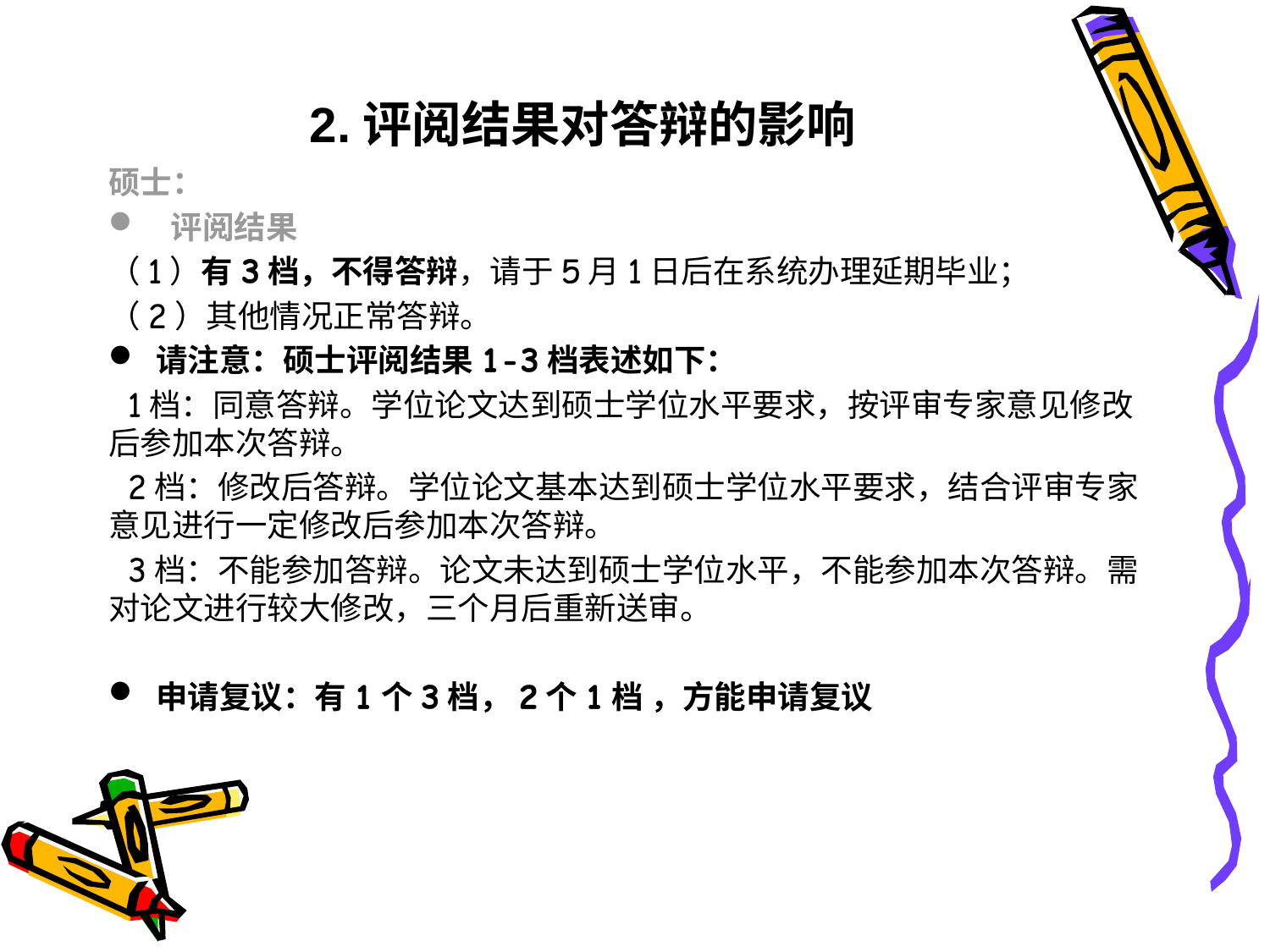

# 2.评阅结果对答辩的影响
硕士：
 评阅结果
（1）有3档，不得答辩，请于5月1日后在系统办理延期毕业；
（2）其他情况正常答辩。
请注意：硕士评阅结果1-3档表述如下：
  1档：同意答辩。学位论文达到硕士学位水平要求，按评审专家意见修改后参加本次答辩。
  2档：修改后答辩。学位论文基本达到硕士学位水平要求，结合评审专家意见进行一定修改后参加本次答辩。
  3档：不能参加答辩。论文未达到硕士学位水平，不能参加本次答辩。需对论文进行较大修改，三个月后重新送审。

申请复议：有1个3档，2个1档 ，方能申请复议